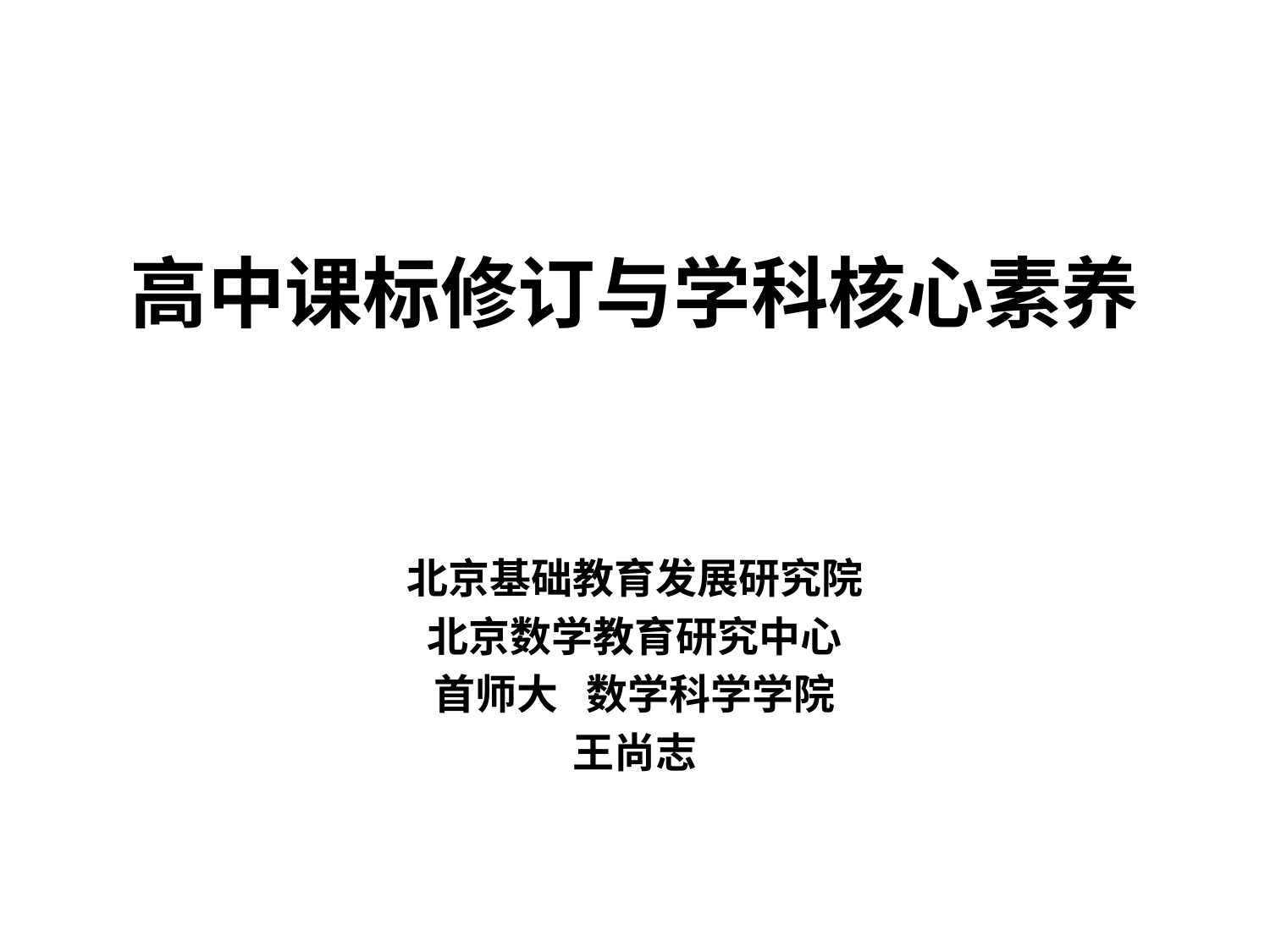

# 高中课标修订与学科核心素养
北京基础教育发展研究院
北京数学教育研究中心
首师大   数学科学学院
王尚志